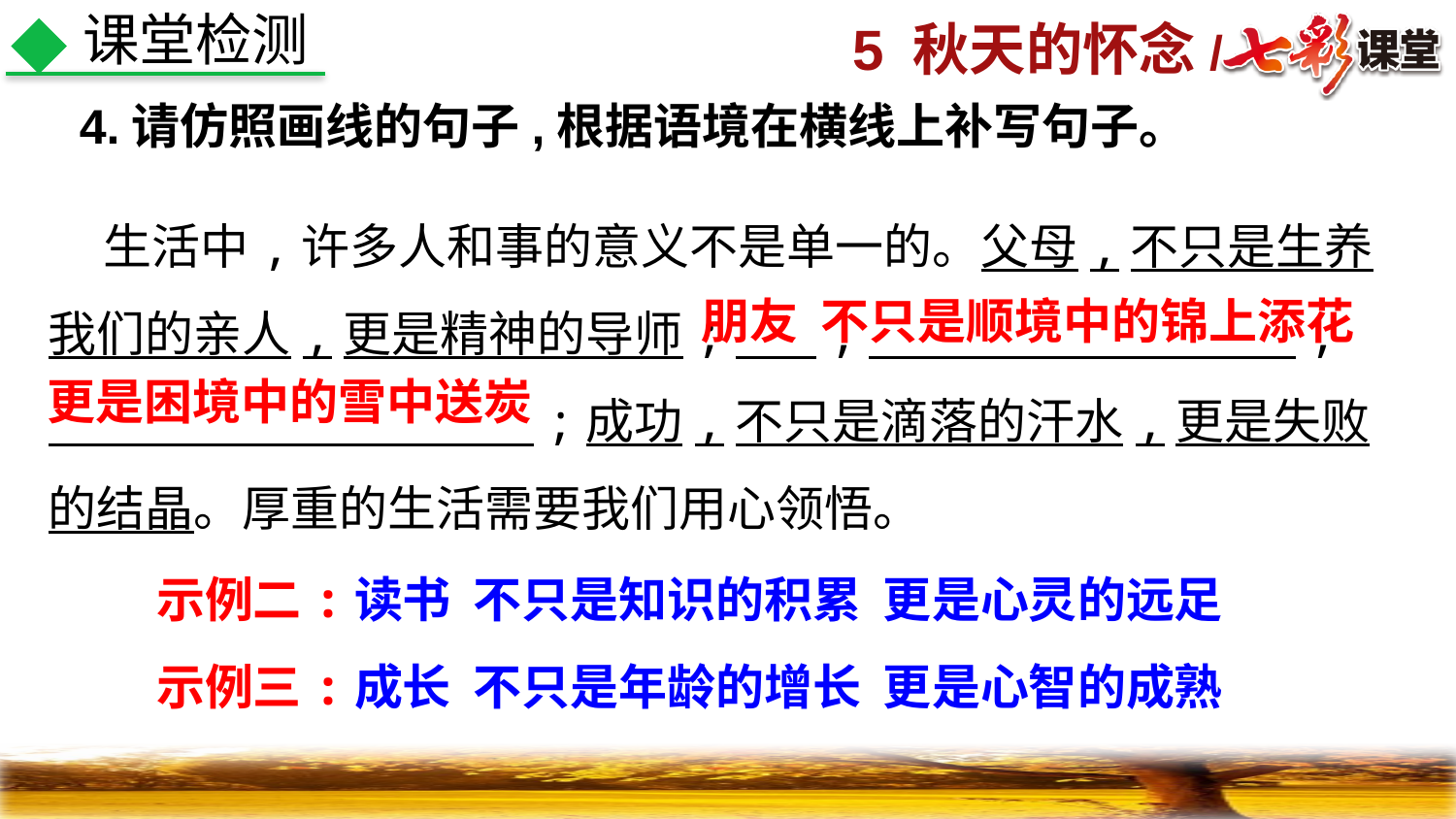

课堂检测

 4.请仿照画线的句子,根据语境在横线上补写句子。
    生活中,许多人和事的意义不是单一的。父母,不只是生养我们的亲人,更是精神的导师;　   ,　　    　　    　　　,
　　　　　　　　　　;成功,不只是滴落的汗水,更是失败的结晶。厚重的生活需要我们用心领悟。
朋友  不只是顺境中的锦上添花
更是困境中的雪中送炭
示例二:读书  不只是知识的积累  更是心灵的远足
示例三:成长  不只是年龄的增长  更是心智的成熟